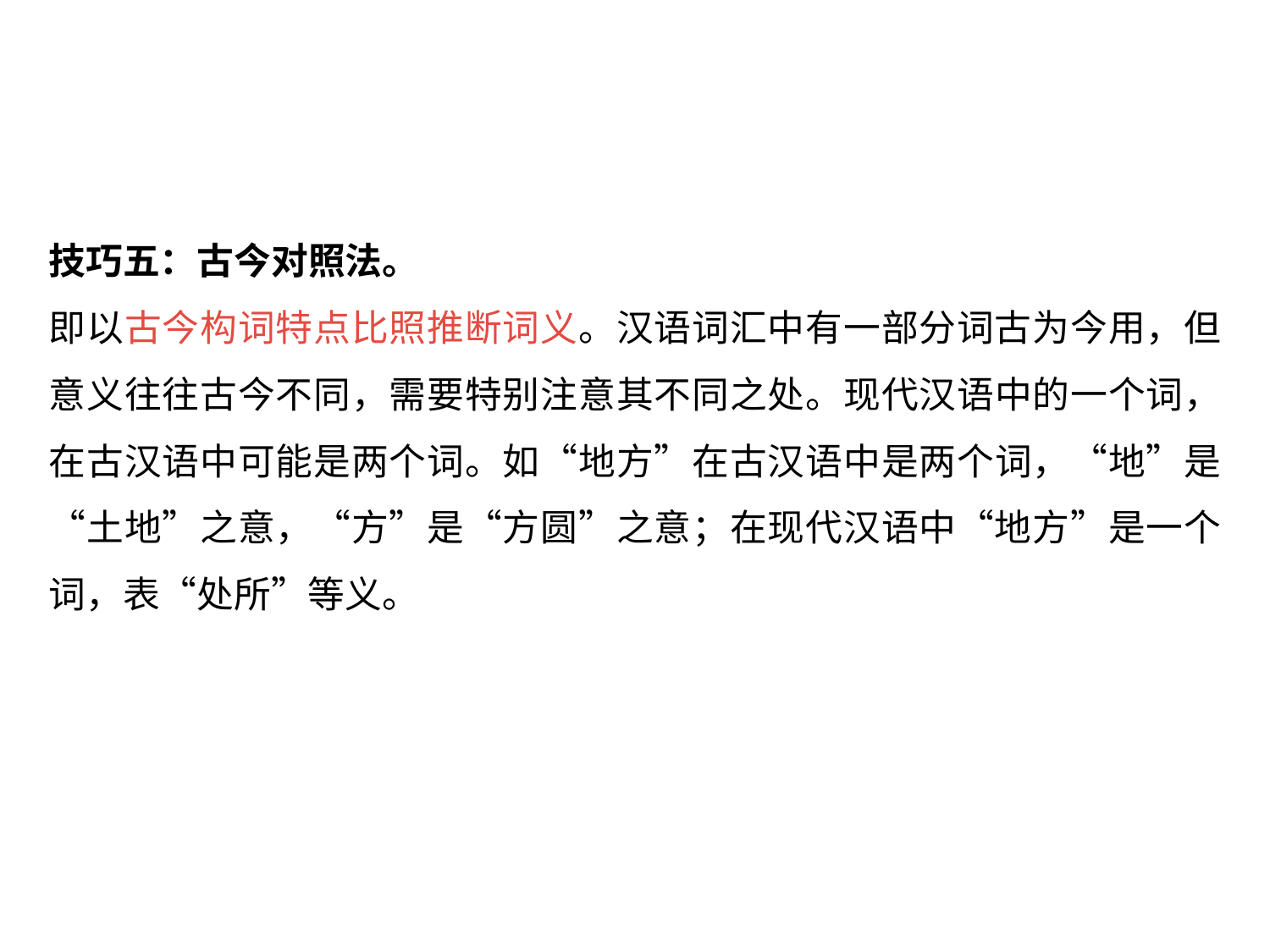

技巧五：古今对照法。
即以古今构词特点比照推断词义。汉语词汇中有一部分词古为今用，但意义往往古今不同，需要特别注意其不同之处。现代汉语中的一个词，在古汉语中可能是两个词。如“地方”在古汉语中是两个词，“地”是“土地”之意，“方”是“方圆”之意；在现代汉语中“地方”是一个词，表“处所”等义。